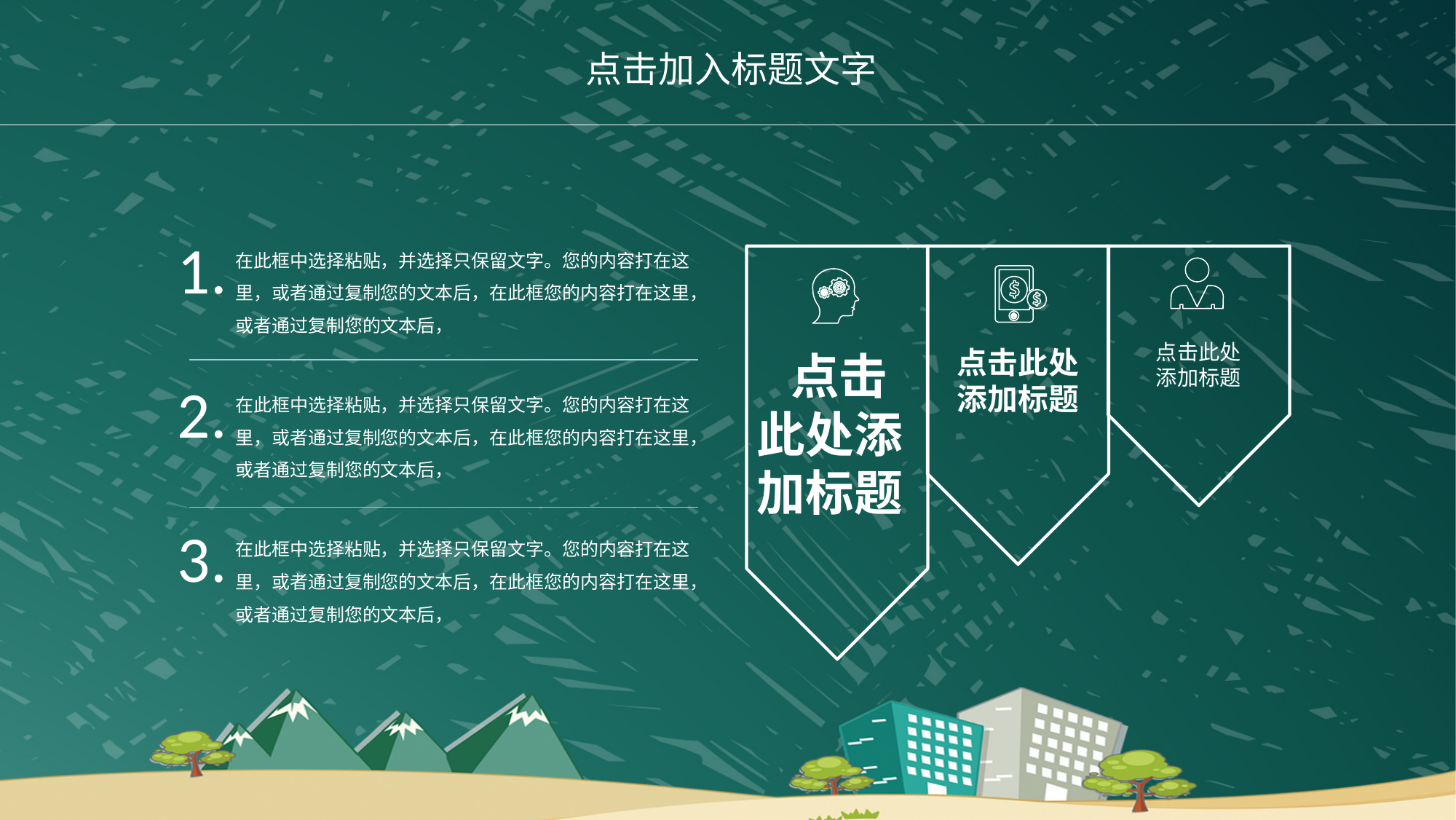

点击加入标题文字
1.
在此框中选择粘贴，并选择只保留文字。您的内容打在这里，或者通过复制您的文本后，在此框您的内容打在这里，或者通过复制您的文本后，

点击此处添加标题
点击此处添加标题
  点击此处添加标题

2.
在此框中选择粘贴，并选择只保留文字。您的内容打在这里，或者通过复制您的文本后，在此框您的内容打在这里，或者通过复制您的文本后，
3.
在此框中选择粘贴，并选择只保留文字。您的内容打在这里，或者通过复制您的文本后，在此框您的内容打在这里，或者通过复制您的文本后，